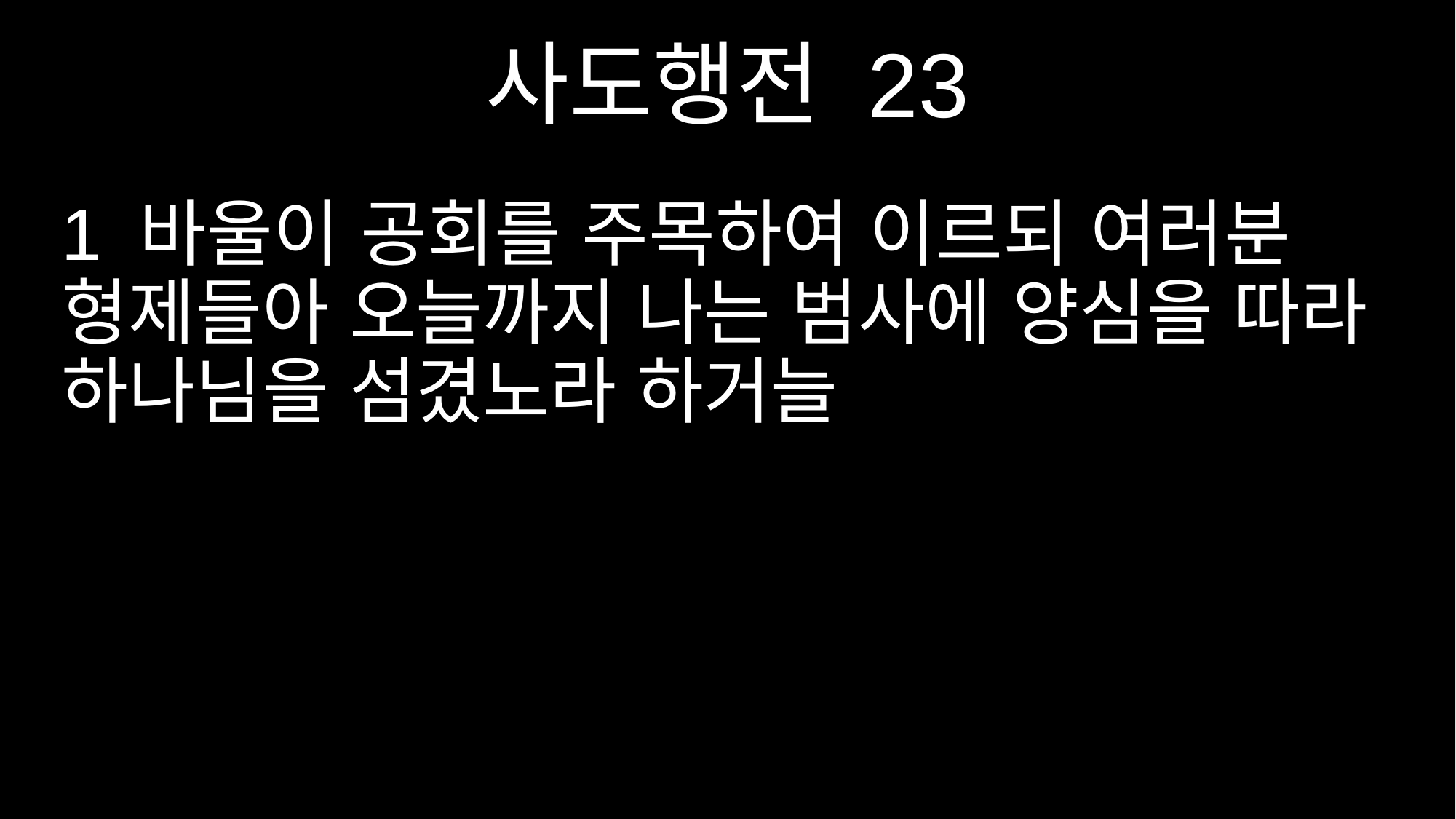

사도행전 23
1 바울이 공회를 주목하여 이르되 여러분 형제들아 오늘까지 나는 범사에 양심을 따라 하나님을 섬겼노라 하거늘